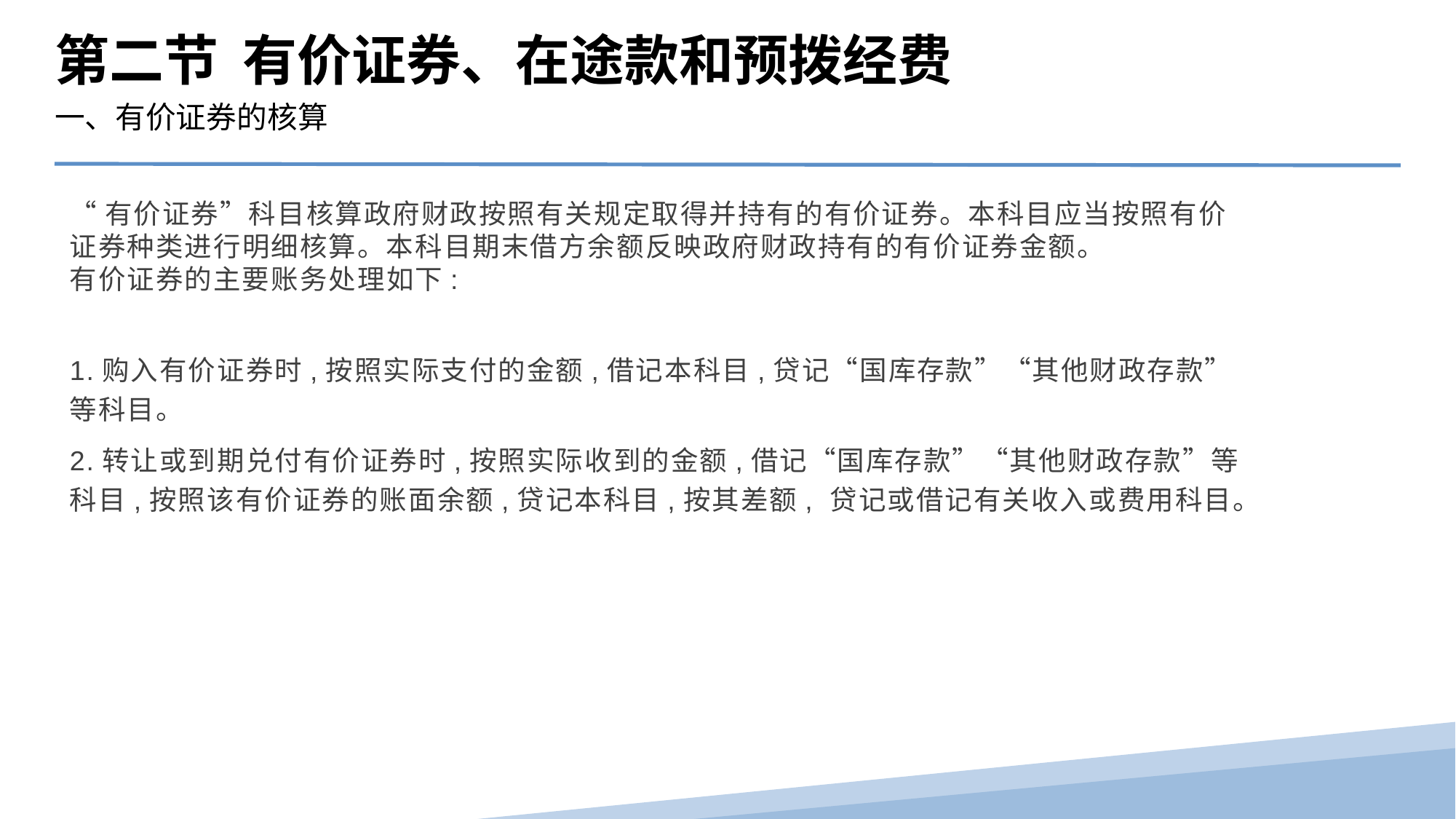

第二节  有价证券、在途款和预拨经费
一、有价证券的核算
“有价证券”科目核算政府财政按照有关规定取得并持有的有价证券。本科目应当按照有价证券种类进行明细核算。本科目期末借方余额反映政府财政持有的有价证券金额。
有价证券的主要账务处理如下:

1.购入有价证券时,按照实际支付的金额,借记本科目,贷记“国库存款”“其他财政存款”等科目。
2.转让或到期兑付有价证券时,按照实际收到的金额,借记“国库存款”“其他财政存款”等科目,按照该有价证券的账面余额,贷记本科目,按其差额, 贷记或借记有关收入或费用科目。